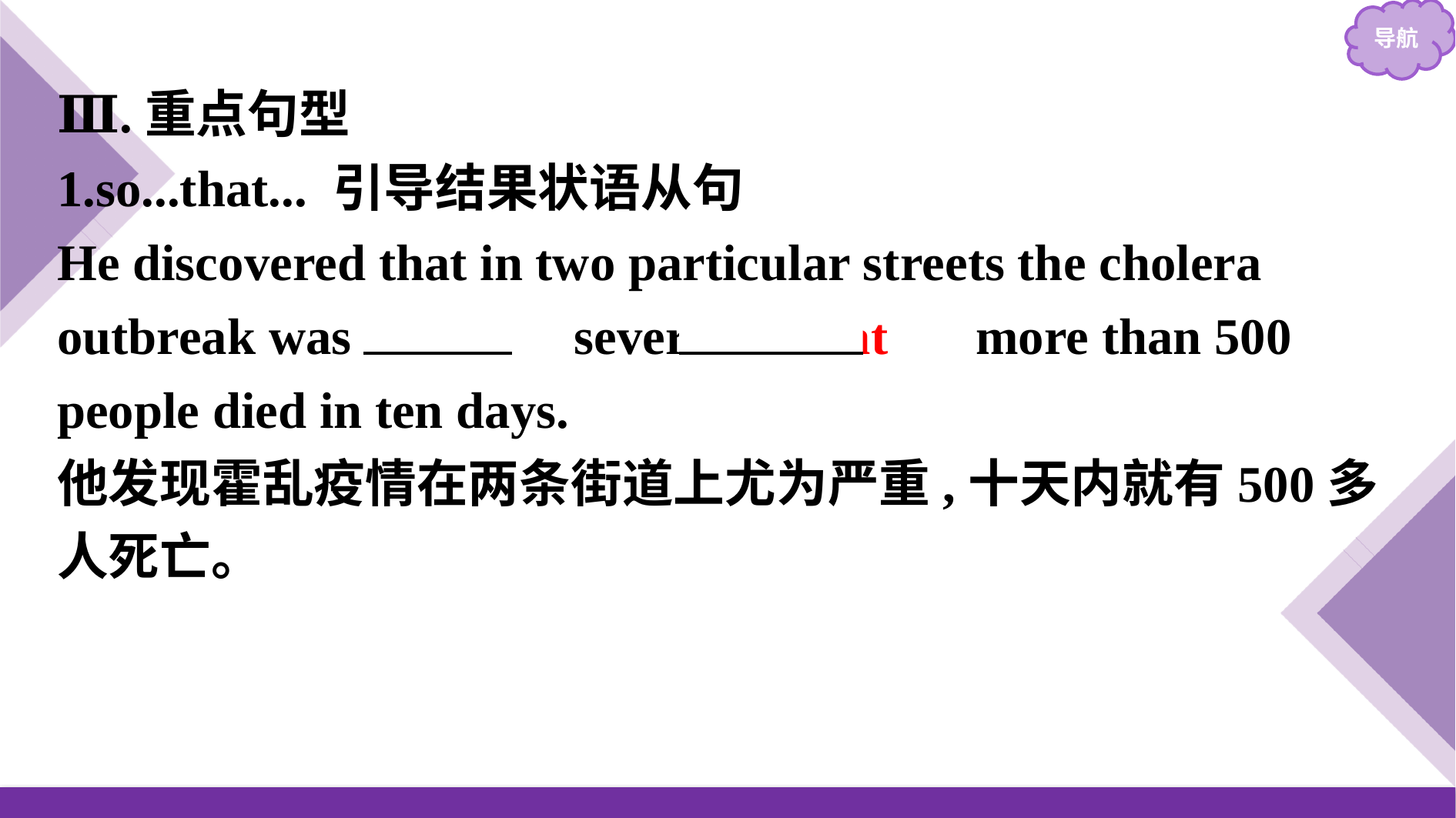

Ⅲ.重点句型
1.so...that... 引导结果状语从句
He discovered that in two particular streets the cholera outbreak was 　so　 severe 　that　 more than 500 people died in ten days.
他发现霍乱疫情在两条街道上尤为严重,十天内就有500多人死亡。